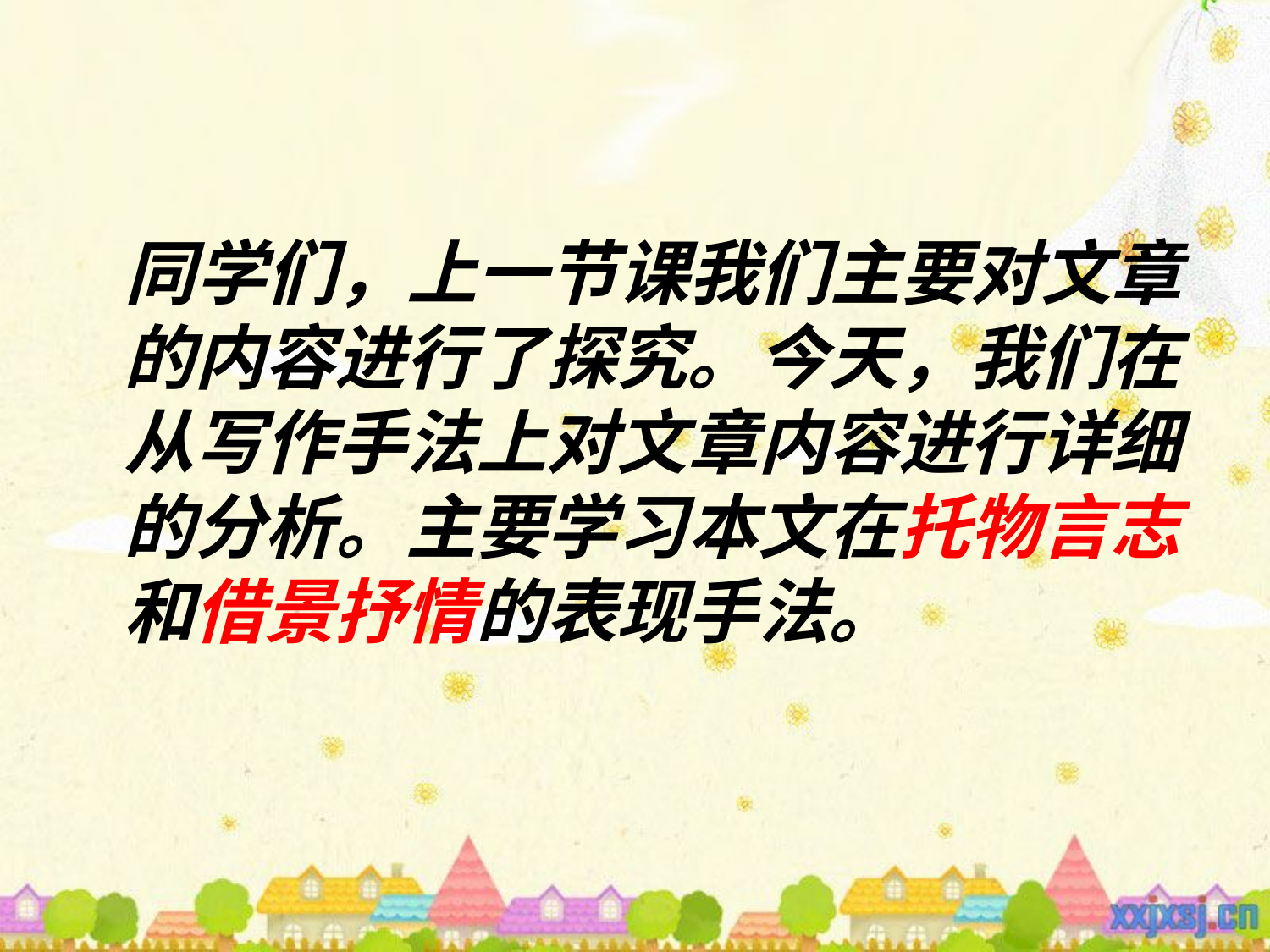

同学们，上一节课我们主要对文章的内容进行了探究。今天，我们在从写作手法上对文章内容进行详细的分析。主要学习本文在托物言志和借景抒情的表现手法。